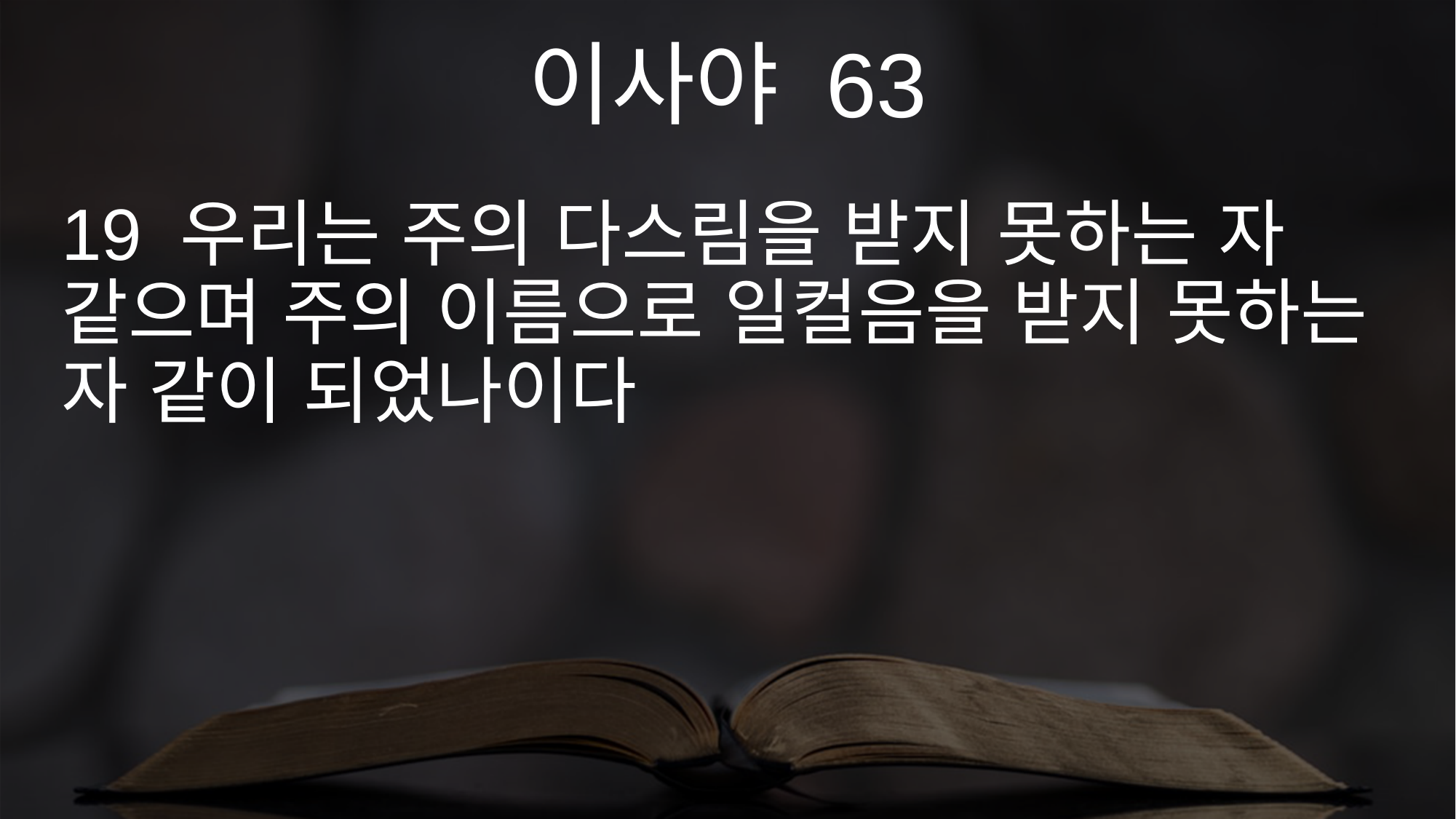

이사야 63
19 우리는 주의 다스림을 받지 못하는 자 같으며 주의 이름으로 일컬음을 받지 못하는 자 같이 되었나이다